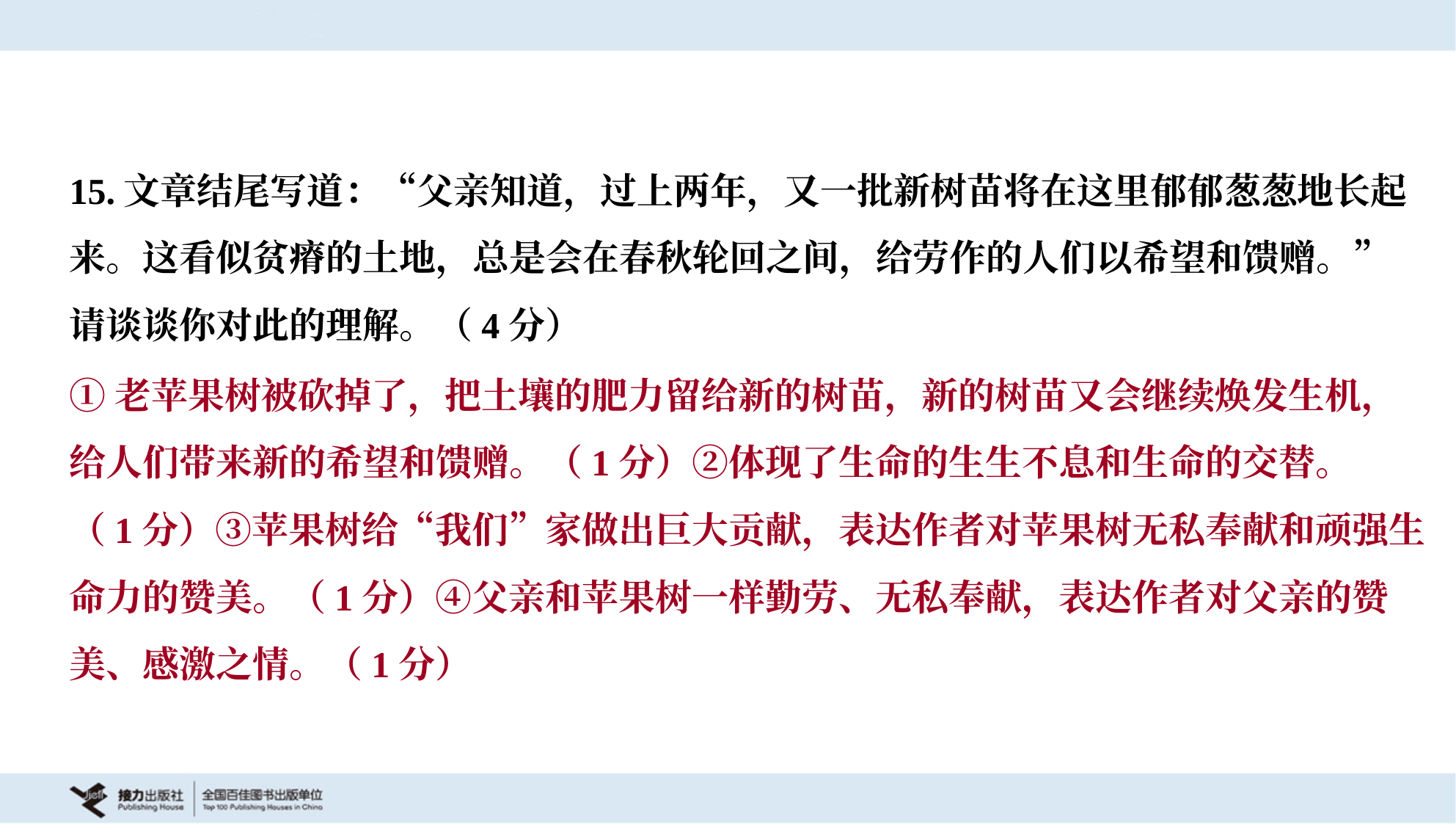

15.文章结尾写道：“父亲知道，过上两年，又一批新树苗将在这里郁郁葱葱地长起
来。这看似贫瘠的土地，总是会在春秋轮回之间，给劳作的人们以希望和馈赠。”
请谈谈你对此的理解。（4分）
①老苹果树被砍掉了，把土壤的肥力留给新的树苗，新的树苗又会继续焕发生机，
给人们带来新的希望和馈赠。（1分）②体现了生命的生生不息和生命的交替。
（1分）③苹果树给“我们”家做出巨大贡献，表达作者对苹果树无私奉献和顽强生
命力的赞美。（1分）④父亲和苹果树一样勤劳、无私奉献，表达作者对父亲的赞
美、感激之情。（1分）